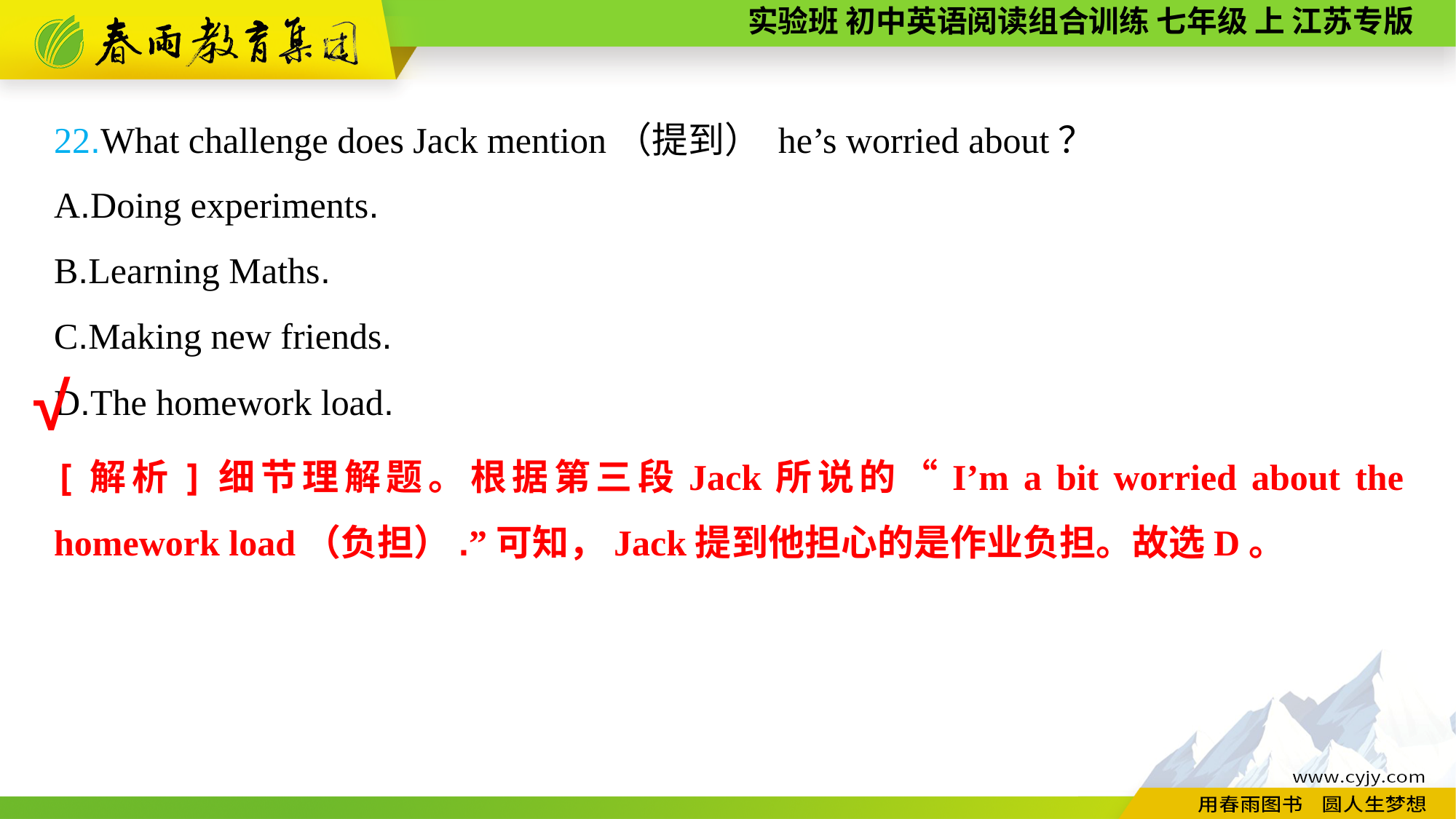

22.What challenge does Jack mention（提到） he’s worried about？
A.Doing experiments.
B.Learning Maths.
C.Making new friends.
D.The homework load.
√
[解析]细节理解题。根据第三段Jack所说的“I’m a bit worried about the homework load（负担）.”可知，Jack提到他担心的是作业负担。故选D。